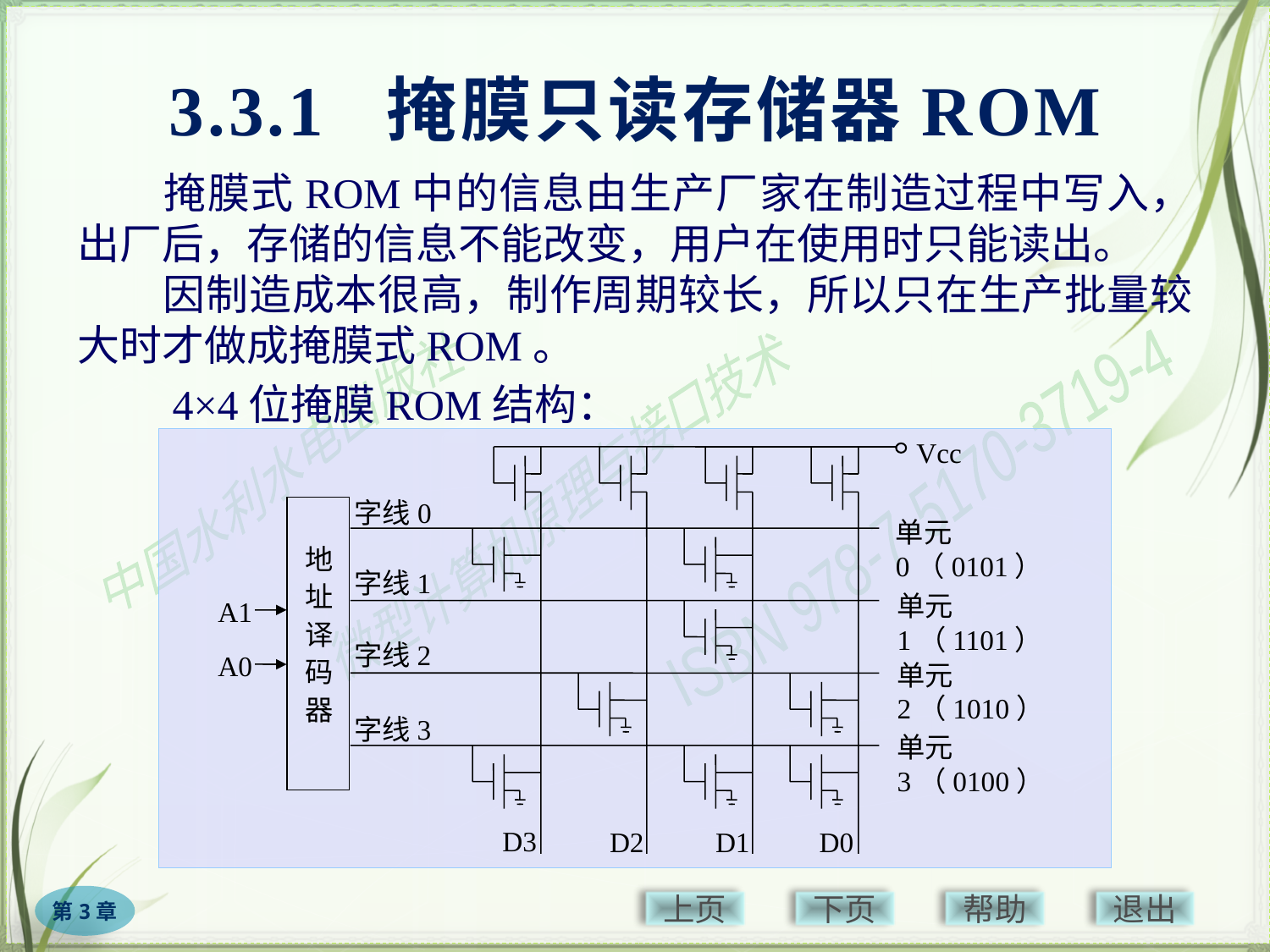

# 3.3.1  掩膜只读存储器ROM
　　掩膜式ROM中的信息由生产厂家在制造过程中写入，出厂后，存储的信息不能改变，用户在使用时只能读出。
　　因制造成本很高，制作周期较长，所以只在生产批量较大时才做成掩膜式ROM。
　　4×4位掩膜ROM结构：

Vcc

字线0

单元0（0101）

地
址
译
码
器

字线1

单元1（1101）

A1

字线2

A0

单元2（1010）

字线3

单元3（0100）

D3
D2
D1
D0